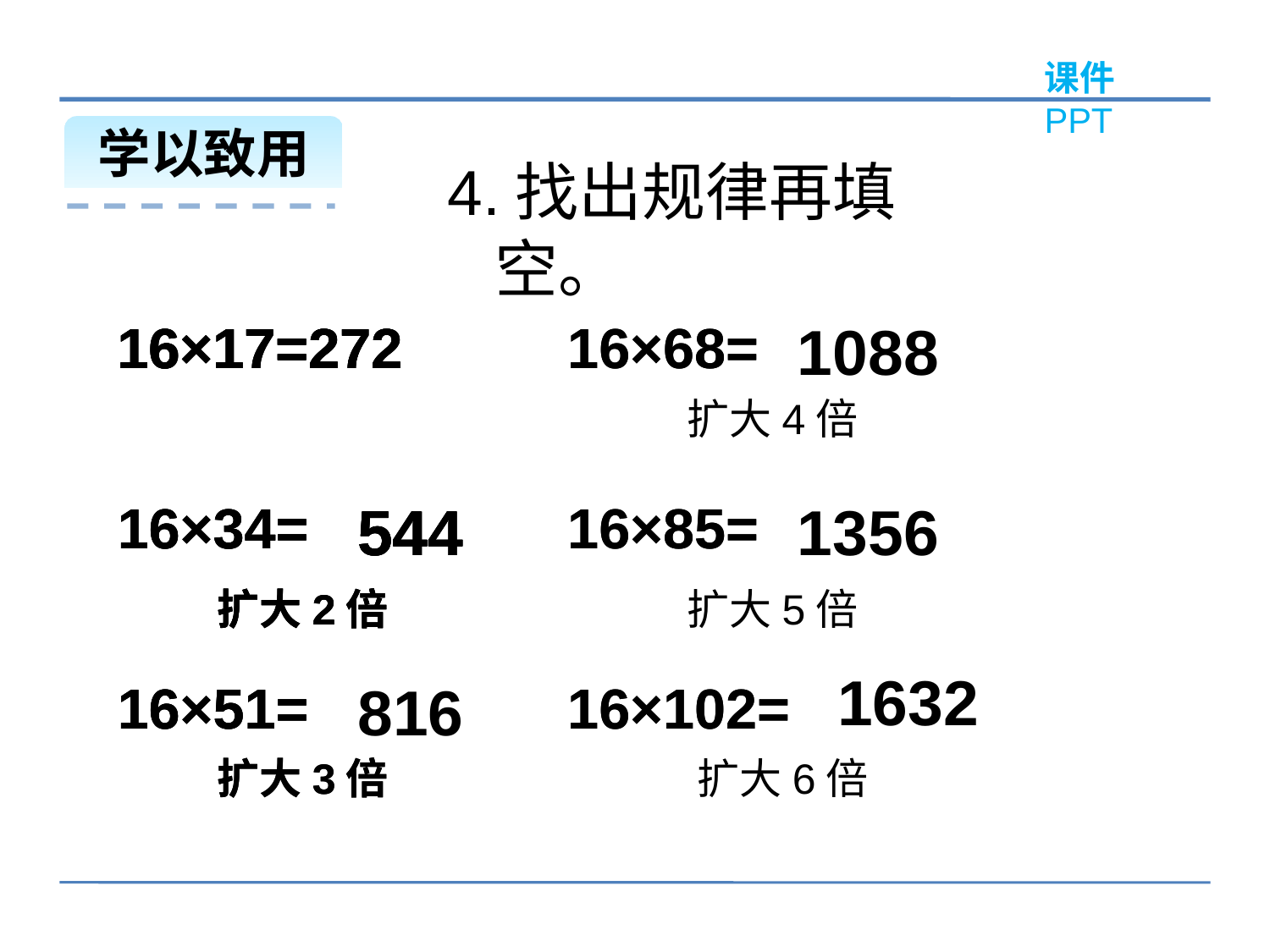

课件PPT
学以致用

4.找出规律再填空。
16×17=272
16×17=272
16×17=272
16×17=272
16×17=272
16×68=
16×68=
1088
扩大4倍
16×34=
16×34=
16×34=
544
544
544
544
16×85=
16×85=
1356
扩大2倍
扩大2倍
扩大2倍
扩大5倍
1632
16×51=
16×51=
16×51=
816
16×102=
16×102=
扩大3倍
扩大3倍
扩大6倍